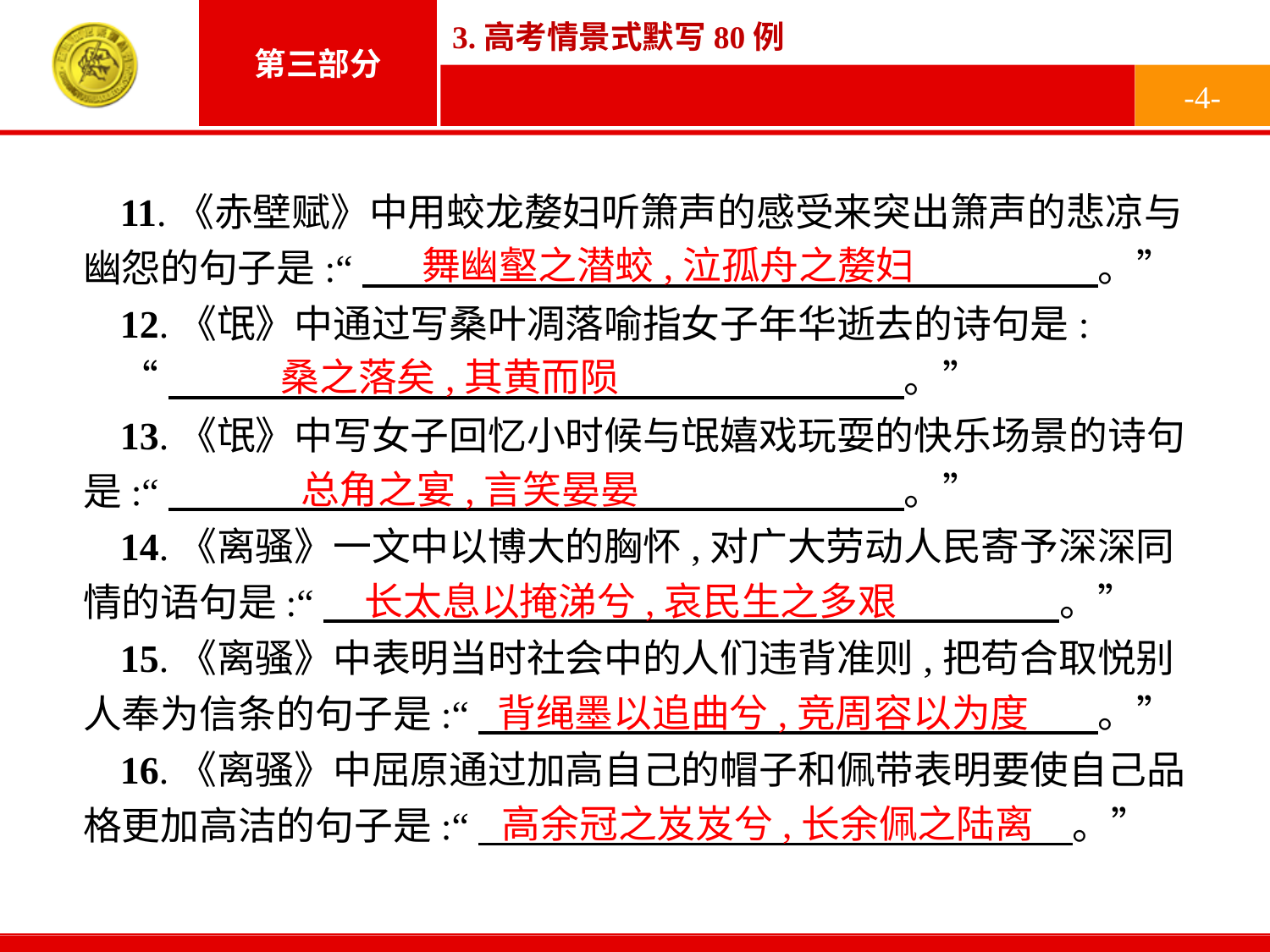

-4-
11.《赤壁赋》中用蛟龙嫠妇听箫声的感受来突出箫声的悲凉与幽怨的句子是:“　　　　　　　　　　　　　　　　　　　。”
12.《氓》中通过写桑叶凋落喻指女子年华逝去的诗句是:
“　　　　　　　　　　　　　　　　　　　。”
13.《氓》中写女子回忆小时候与氓嬉戏玩耍的快乐场景的诗句是:“　　　　　　　　　　　　　　　　　　　。”
14.《离骚》一文中以博大的胸怀,对广大劳动人民寄予深深同情的语句是:“　　　　　　　　　　　　　　　　　　　。”
15.《离骚》中表明当时社会中的人们违背准则,把苟合取悦别人奉为信条的句子是:“　　　　　　　　　　　　　　　　。”
16.《离骚》中屈原通过加高自己的帽子和佩带表明要使自己品格更加高洁的句子是:“　　　　　　　　　　　　　      　。”
舞幽壑之潜蛟,泣孤舟之嫠妇
桑之落矣,其黄而陨
总角之宴,言笑晏晏
长太息以掩涕兮,哀民生之多艰
背绳墨以追曲兮,竞周容以为度
高余冠之岌岌兮,长余佩之陆离